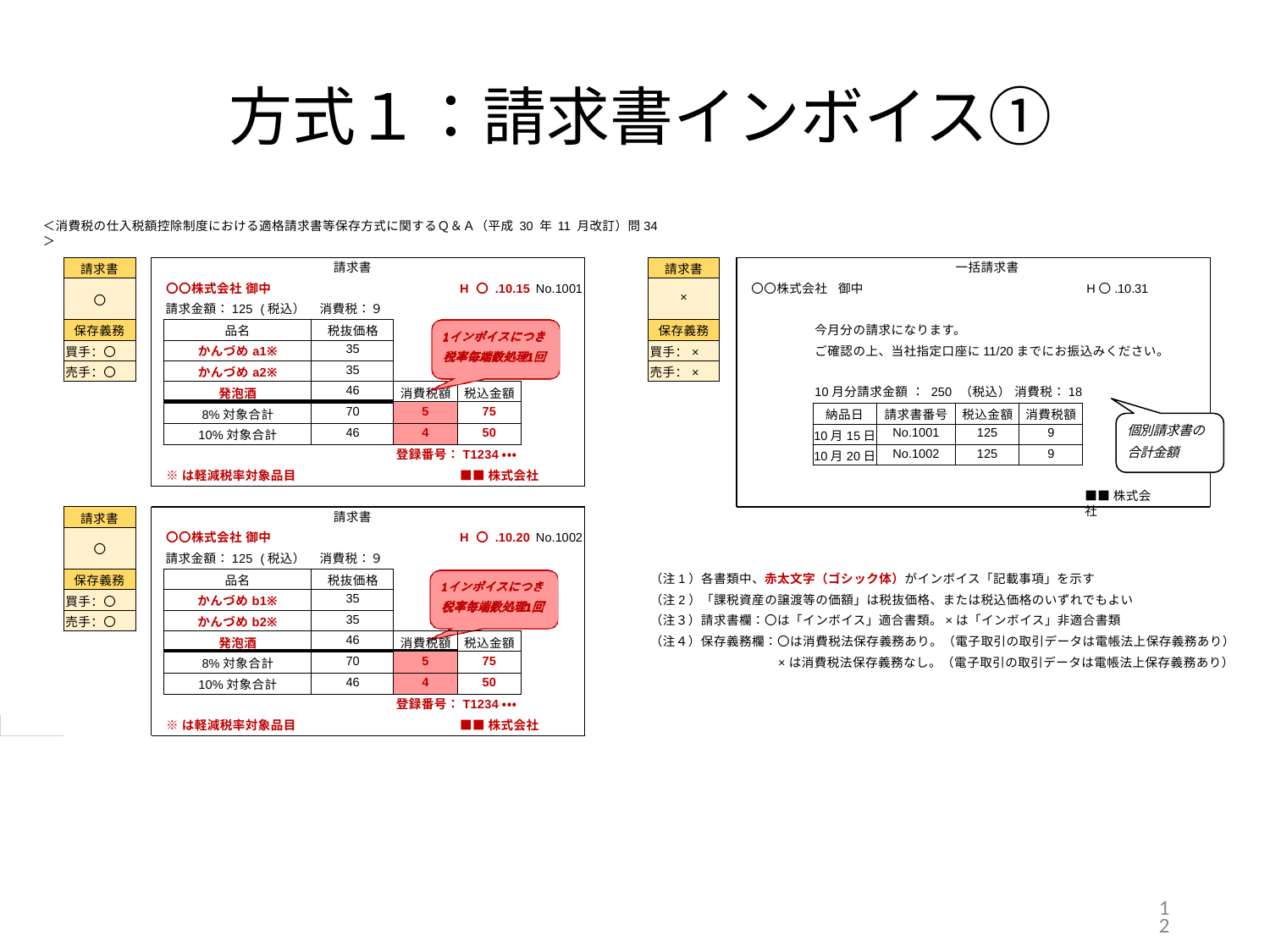

# 方式１：請求書インボイス①

＜消費税の仕入税額控除制度における適格請求書等保存方式に関するＱ＆Ａ（平成 30 年 11 月改訂）問34＞

| 請求書 |
| --- |
| × |
| 保存義務 |
| 買手：× |
| 売手：× |

| 請求書 |
| --- |
| 〇 |
| 保存義務 |
| 買手：〇 |
| 売手：〇 |

請求書
一括請求書
〇〇株式会社 御中
請求金額：125 (税込）

〇〇株式会社   御中	H〇.10.31

今月分の請求になります。
ご確認の上、当社指定口座に11/20までにお振込みください。
H 〇 .10.15 No.1001

消費税：９

| 品名 | 税抜価格 |  |  |
| --- | --- | --- | --- |
| かんづめa1※ | 35 |  |  |
| かんづめa2※ | 35 |  |  |
| 発泡酒 | 46 | 消費税額 | 税込金額 |
| 8%対象合計 | 70 | 5 | 75 |
| 10%対象合計 | 46 | 4 | 50 |

10月分請求金額 ： 250 （税込） 消費税：18

| 納品日 | 請求書番号 | 税込金額 | 消費税額 |
| --- | --- | --- | --- |
| 10月15日 | No.1001 | 125 | 9 |
| 10月20日 | No.1002 | 125 | 9 |
個別請求書の 合計金額

登録番号：T1234・・・
■■株式会社

※は軽減税率対象品目

■■株式会社

| 請求書 |
| --- |
| 〇 |
| 保存義務 |
| 買手：〇 |
| 売手：〇 |

請求書
〇〇株式会社 御中
請求金額：125 (税込）

H 〇 .10.20 No.1002

消費税：９
（注1）各書類中、赤太文字（ゴシック体）がインボイス「記載事項」を示す
（注2）「課税資産の譲渡等の価額」は税抜価格、または税込価格のいずれでもよい
（注３）請求書欄：〇は「インボイス」適合書類。×は「インボイス」非適合書類
（注４）保存義務欄：〇は消費税法保存義務あり。（電子取引の取引データは電帳法上保存義務あり）
×は消費税法保存義務なし。（電子取引の取引データは電帳法上保存義務あり）

| 品名 | 税抜価格 |  |  |
| --- | --- | --- | --- |
| かんづめb1※ | 35 |  |  |
| かんづめb2※ | 35 |  |  |
| 発泡酒 | 46 | 消費税額 | 税込金額 |
| 8%対象合計 | 70 | 5 | 75 |
| 10%対象合計 | 46 | 4 | 50 |

登録番号：T1234・・・
■■株式会社

※は軽減税率対象品目

12